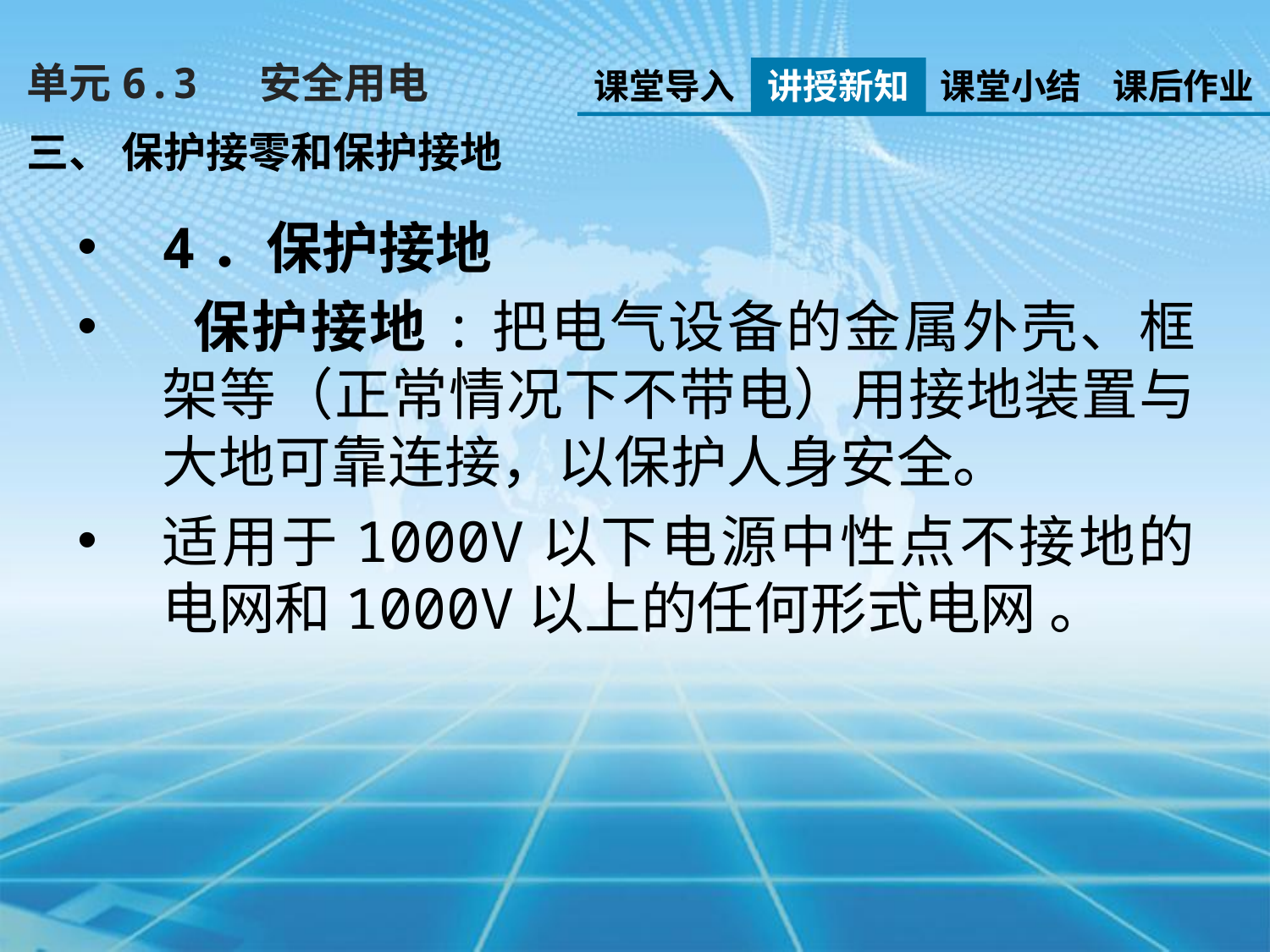

单元6.3　 安全用电
课堂导入
讲授新知
课堂小结
课后作业
三、 保护接零和保护接地
4．保护接地
 保护接地:把电气设备的金属外壳、框架等（正常情况下不带电）用接地装置与大地可靠连接，以保护人身安全。
适用于1000V以下电源中性点不接地的电网和1000V以上的任何形式电网 。